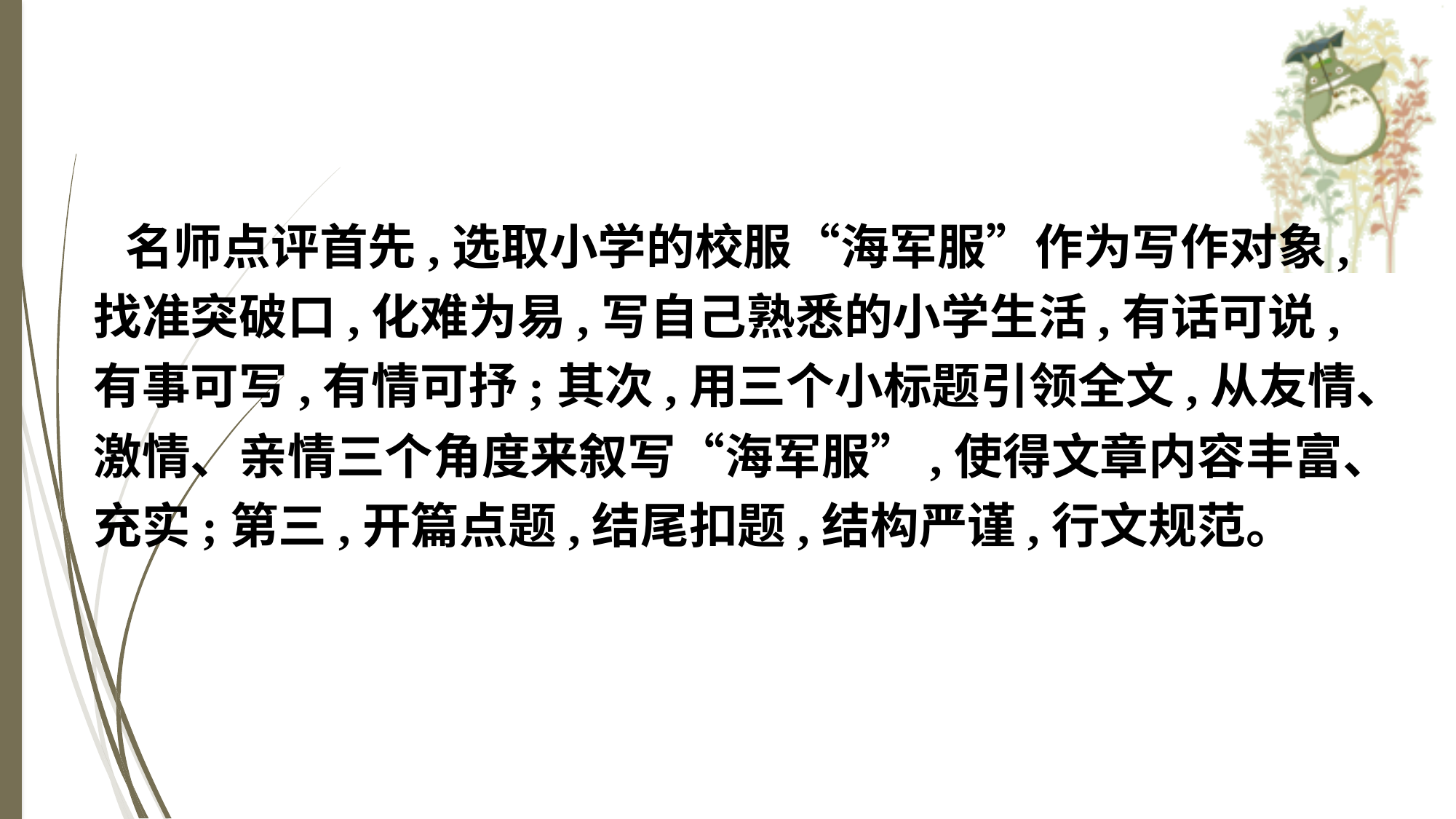

名师点评首先,选取小学的校服“海军服”作为写作对象,找准突破口,化难为易,写自己熟悉的小学生活,有话可说,有事可写,有情可抒;其次,用三个小标题引领全文,从友情、激情、亲情三个角度来叙写“海军服”,使得文章内容丰富、充实;第三,开篇点题,结尾扣题,结构严谨,行文规范。